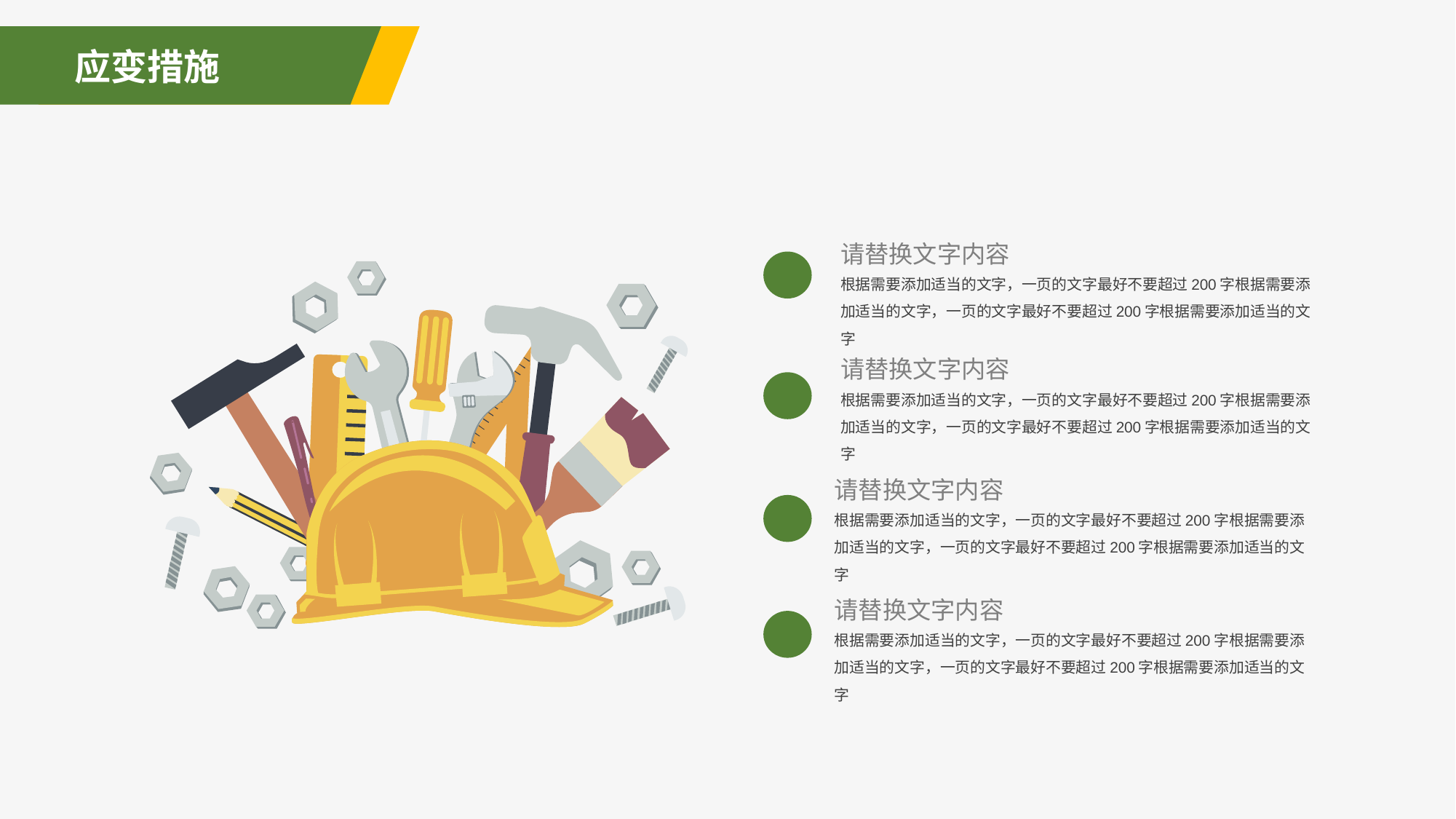

应变措施
请替换文字内容
根据需要添加适当的文字，一页的文字最好不要超过200字根据需要添加适当的文字，一页的文字最好不要超过200字根据需要添加适当的文字

请替换文字内容
根据需要添加适当的文字，一页的文字最好不要超过200字根据需要添加适当的文字，一页的文字最好不要超过200字根据需要添加适当的文字

请替换文字内容
根据需要添加适当的文字，一页的文字最好不要超过200字根据需要添加适当的文字，一页的文字最好不要超过200字根据需要添加适当的文字

请替换文字内容
根据需要添加适当的文字，一页的文字最好不要超过200字根据需要添加适当的文字，一页的文字最好不要超过200字根据需要添加适当的文字